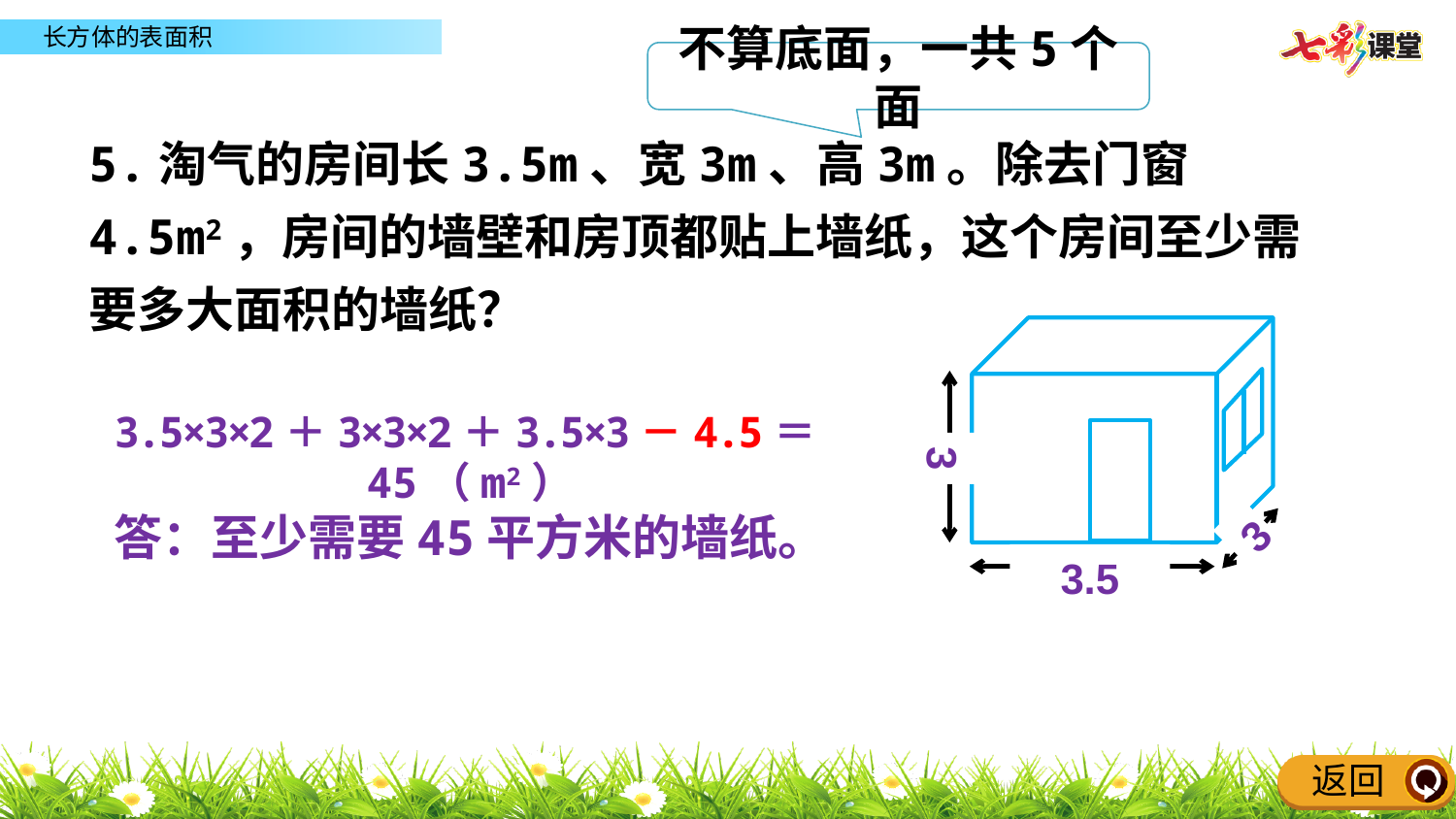

不算底面，一共5个面
5.淘气的房间长3.5m、宽3m、高3m。除去门窗4.5m2，房间的墙壁和房顶都贴上墙纸，这个房间至少需要多大面积的墙纸？

3.5×3×2＋3×3×2＋3.5×3－4.5＝45（m2）
答：至少需要45平方米的墙纸。

3
3
3.5